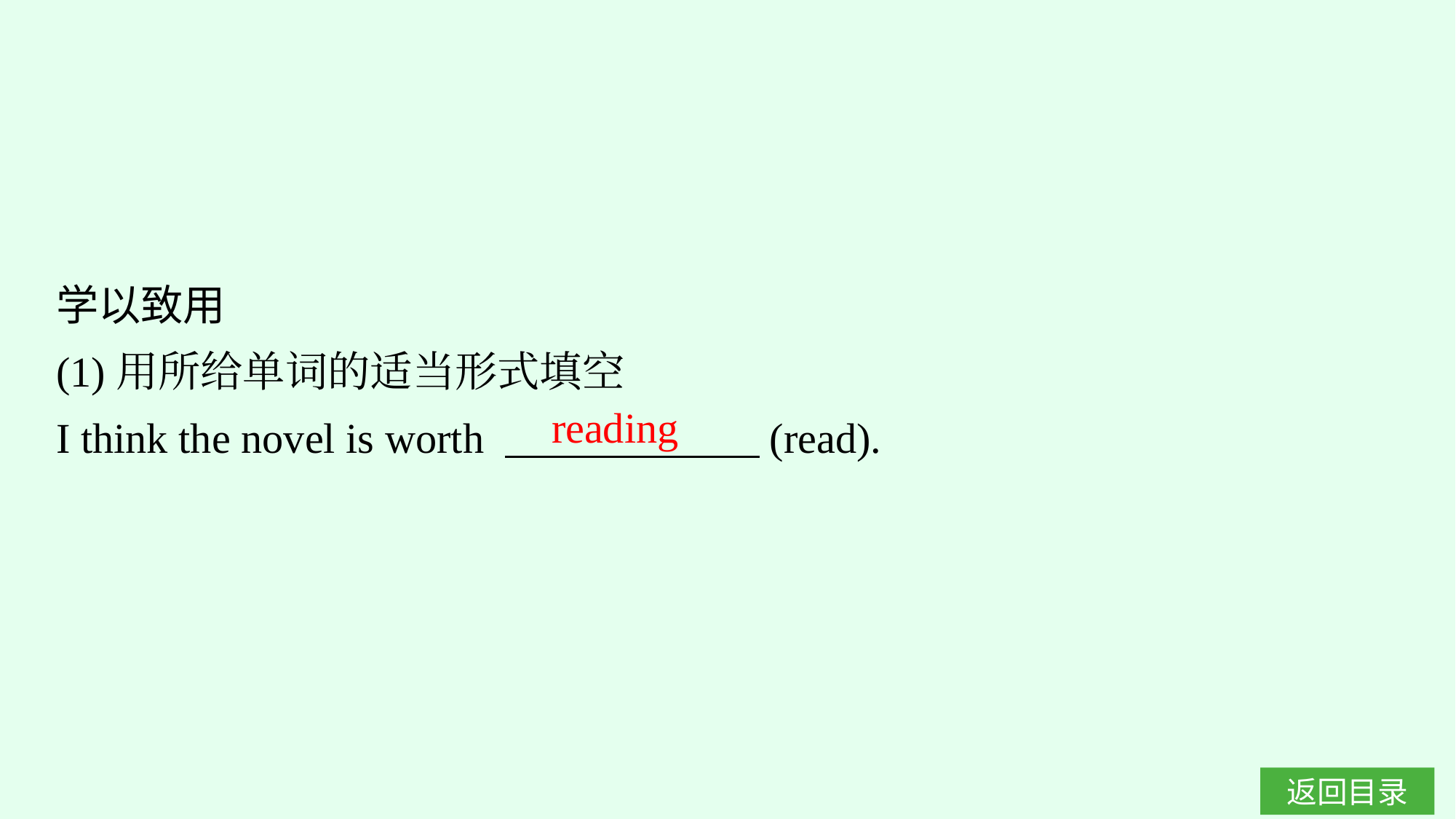

学以致用
(1)用所给单词的适当形式填空
I think the novel is worth 　　　　　　(read).
reading